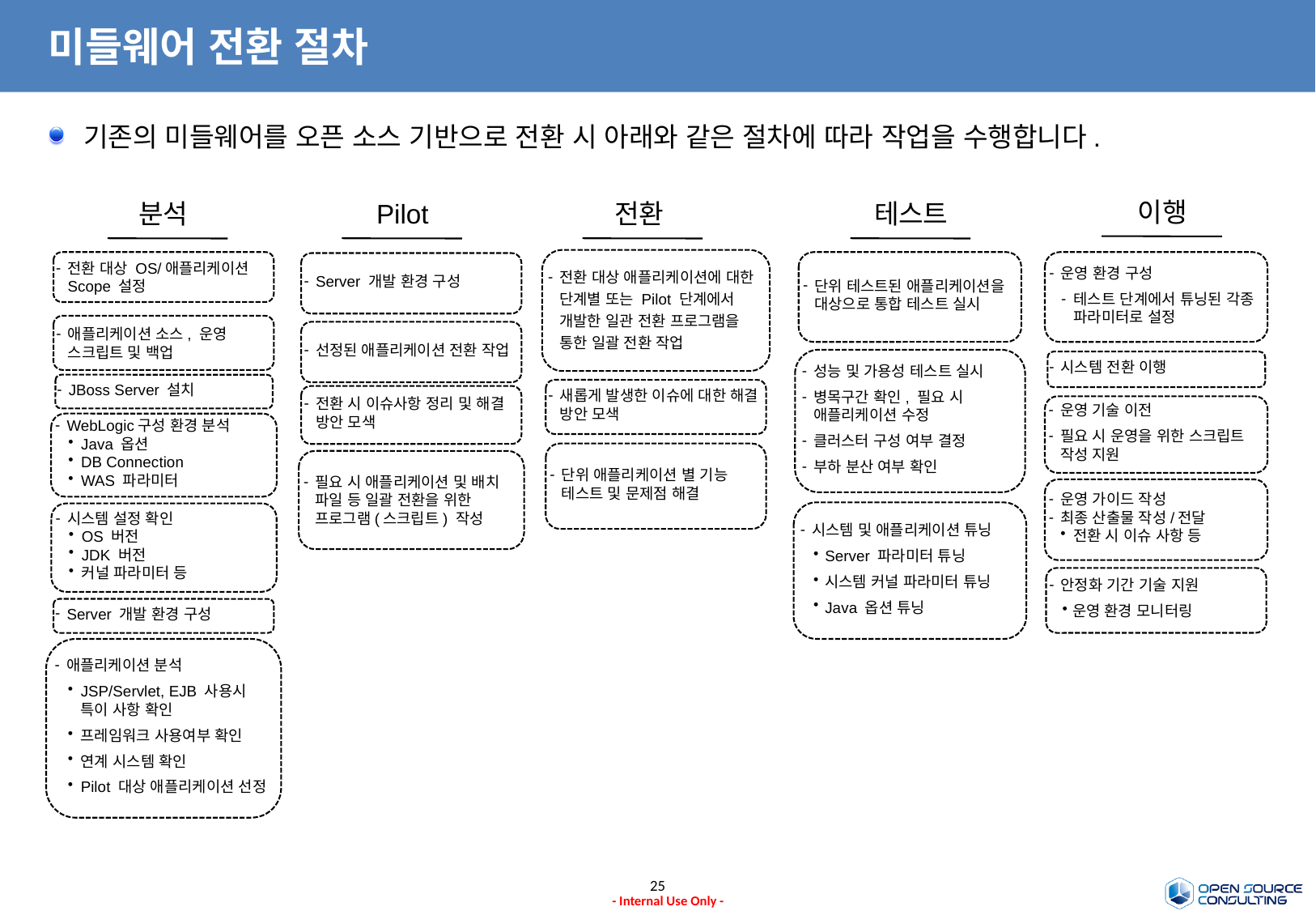

# 미들웨어 전환 절차
기존의 미들웨어를 오픈 소스 기반으로 전환 시 아래와 같은 절차에 따라 작업을 수행합니다.
이행
분석
Pilot
전환
테스트
전환 대상 애플리케이션에 대한 단계별 또는 Pilot 단계에서 개발한 일관 전환 프로그램을 통한 일괄 전환 작업
전환 대상 OS/애플리케이션 Scope 설정
단위 테스트된 애플리케이션을 대상으로 통합 테스트 실시
운영 환경 구성
테스트 단계에서 튜닝된 각종 파라미터로 설정
Server 개발 환경 구성
애플리케이션 소스, 운영 스크립트 및 백업
선정된 애플리케이션 전환 작업
성능 및 가용성 테스트 실시
병목구간 확인, 필요 시 애플리케이션 수정
클러스터 구성 여부 결정
부하 분산 여부 확인
시스템 전환 이행
JBoss Server 설치
새롭게 발생한 이슈에 대한 해결 방안 모색
전환 시 이슈사항 정리 및 해결 방안 모색
운영 기술 이전
필요 시 운영을 위한 스크립트 작성 지원
WebLogic구성 환경 분석
Java 옵션
DB Connection
WAS 파라미터
단위 애플리케이션 별 기능 테스트 및 문제점 해결
필요 시 애플리케이션 및 배치 파일 등 일괄 전환을 위한 프로그램(스크립트) 작성
운영 가이드 작성
최종 산출물 작성/전달
전환 시 이슈 사항 등
시스템 및 애플리케이션 튜닝
Server 파라미터 튜닝
시스템 커널 파라미터 튜닝
Java 옵션 튜닝
시스템 설정 확인
OS 버전
JDK 버전
커널 파라미터 등
안정화 기간 기술 지원
운영 환경 모니터링
Server 개발 환경 구성
애플리케이션 분석
JSP/Servlet, EJB 사용시 특이 사항 확인
프레임워크 사용여부 확인
연계 시스템 확인
Pilot 대상 애플리케이션 선정